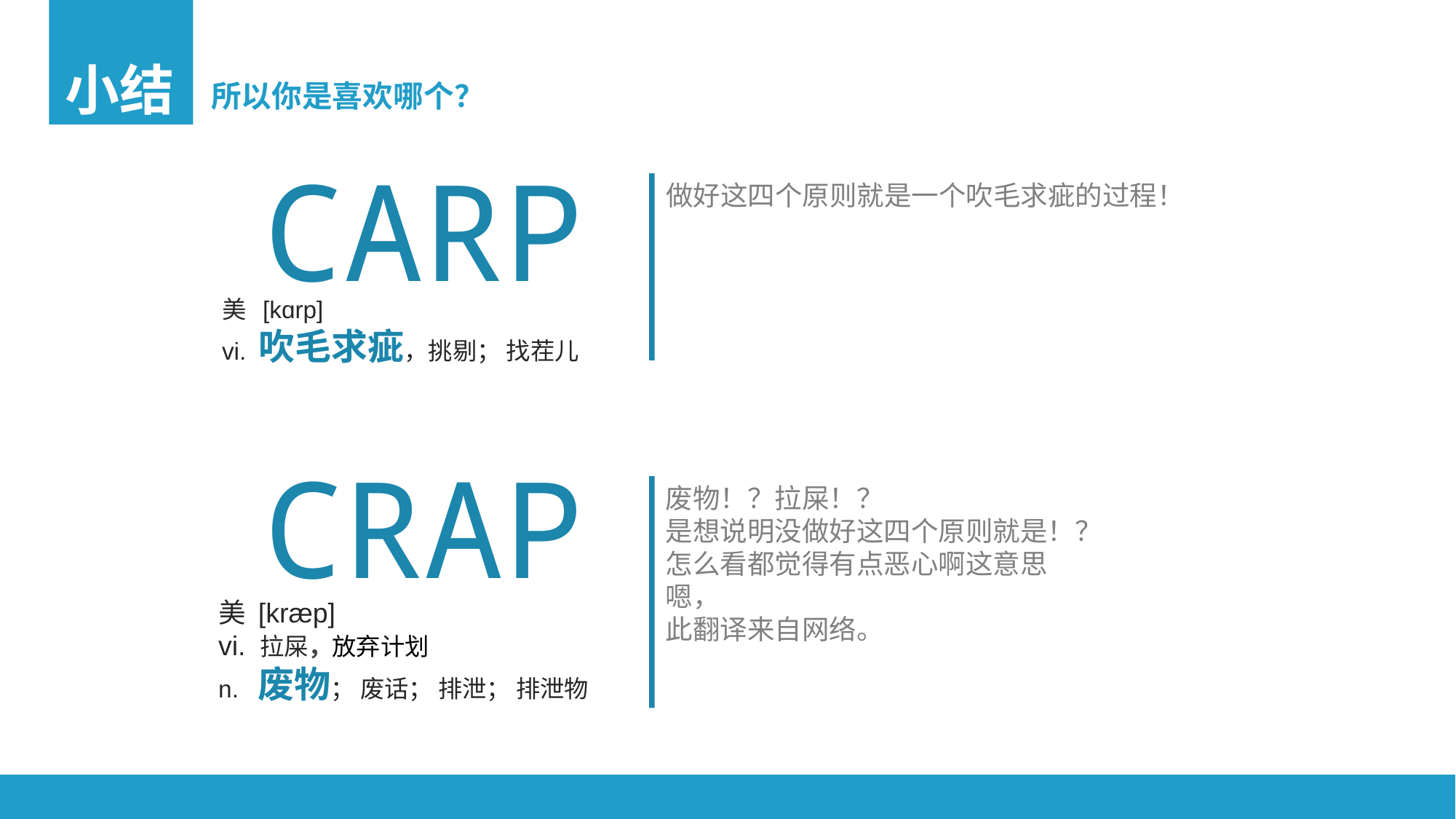

小结
所以你是喜欢哪个？
CARP

做好这四个原则就是一个吹毛求疵的过程！
美  [kɑrp]
vi. 吹毛求疵，挑剔； 找茬儿
CRAP

废物！？拉屎！？
是想说明没做好这四个原则就是！？
怎么看都觉得有点恶心啊这意思
嗯，
此翻译来自网络。
美 [kræp]
vi. 拉屎，放弃计划
n.  废物； 废话； 排泄； 排泄物